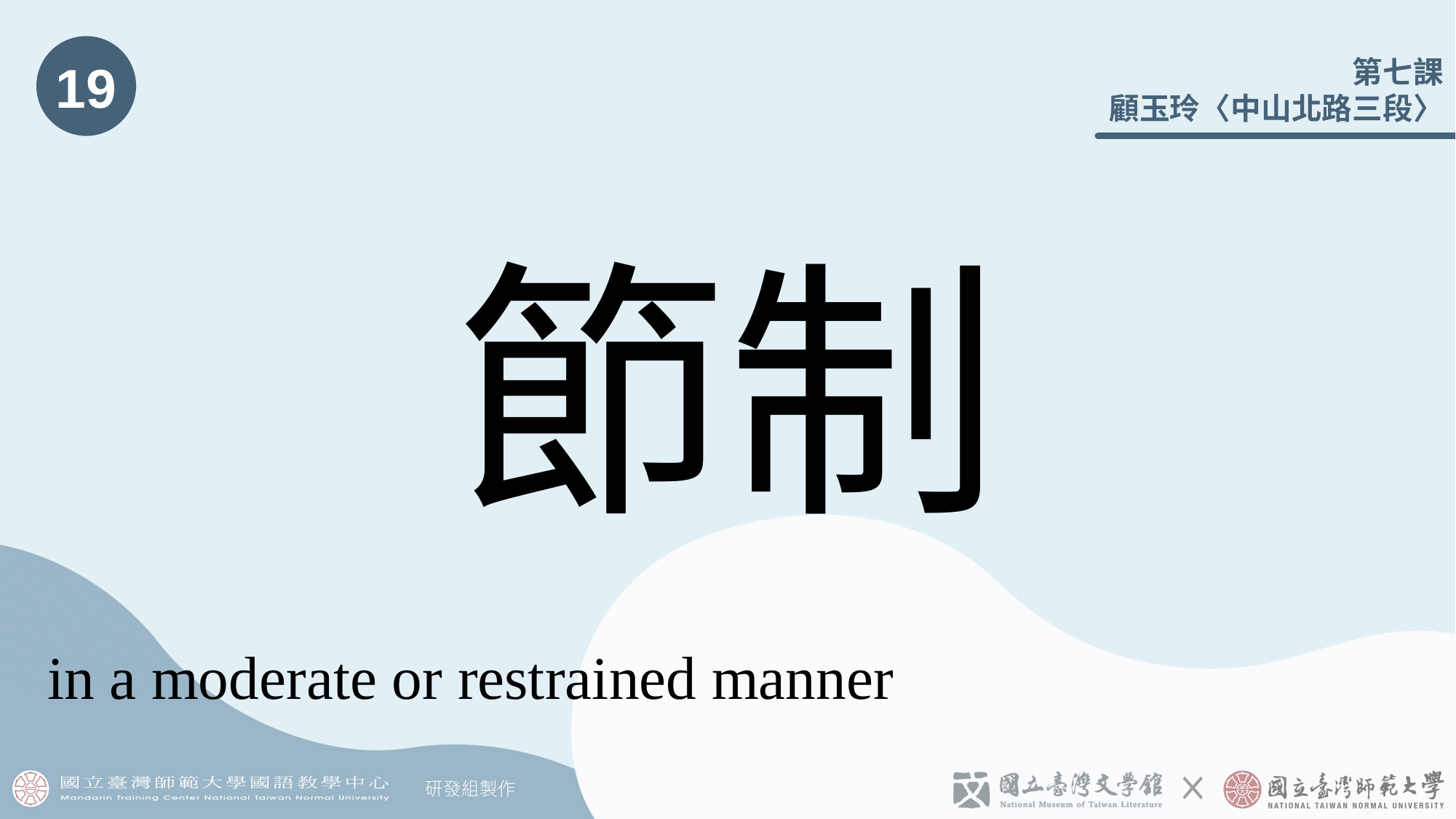

19
# 節制
in a moderate or restrained manner